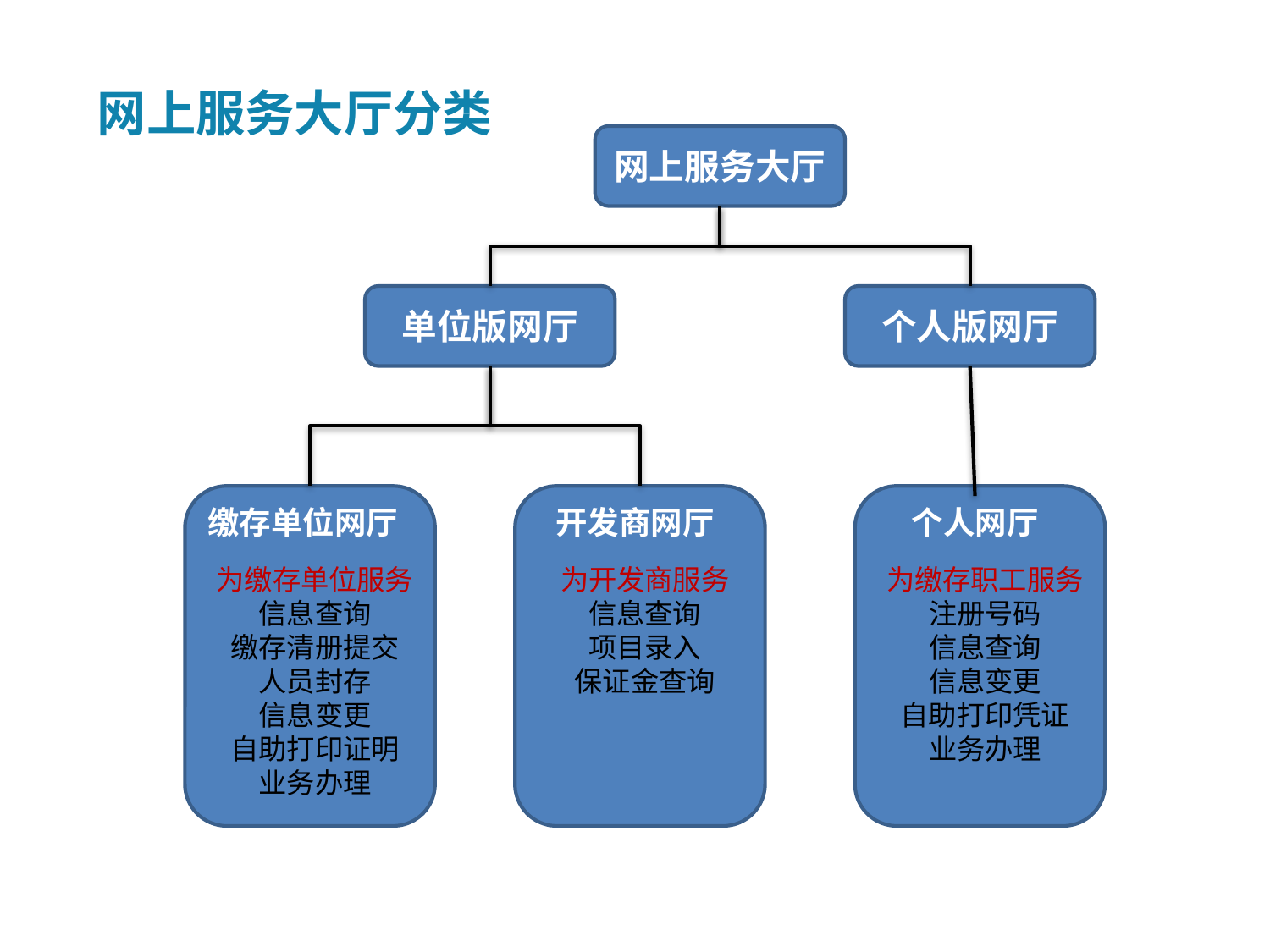

网上服务大厅分类
网上服务大厅
单位版网厅
个人版网厅

缴存单位网厅
为缴存单位服务
信息查询
缴存清册提交
人员封存
信息变更
自助打印证明
业务办理

开发商网厅
为开发商服务
信息查询
项目录入
保证金查询

个人网厅
为缴存职工服务
注册号码
信息查询
信息变更
自助打印凭证
业务办理